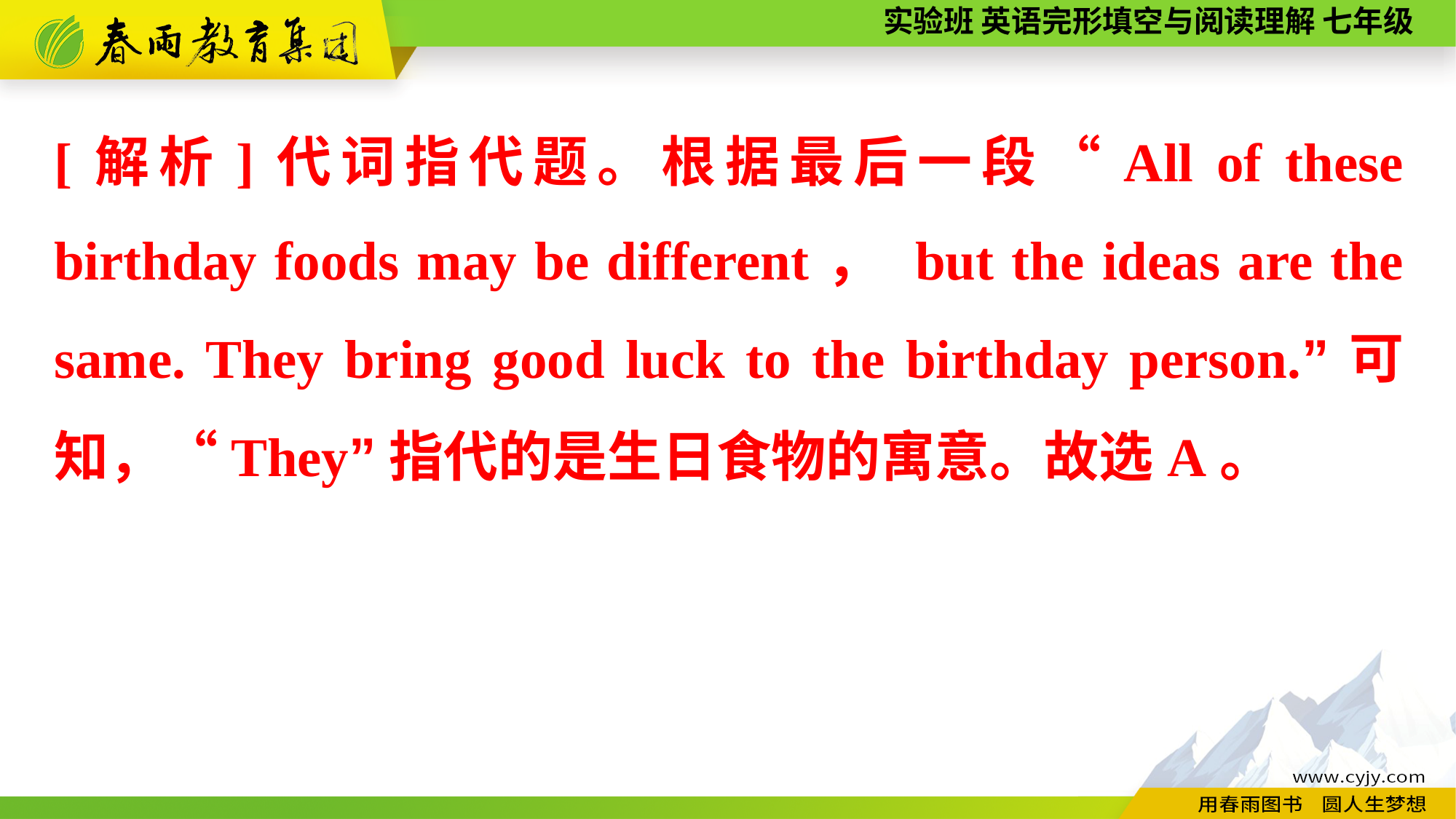

[解析]代词指代题。根据最后一段“All of these birthday foods may be different， but the ideas are the same. They bring good luck to the birthday person.”可知，“They”指代的是生日食物的寓意。故选A。